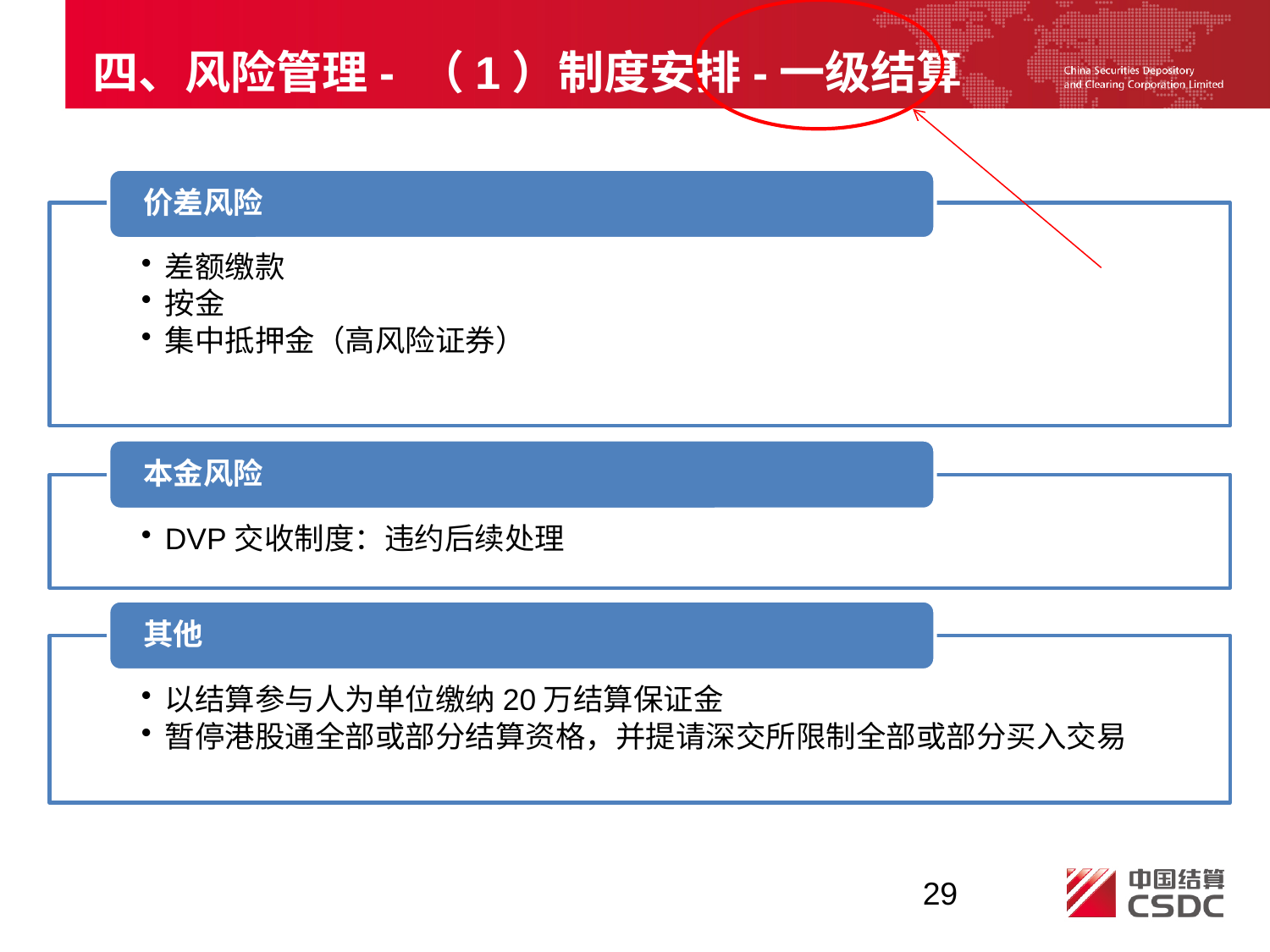

四、风险管理- （1）制度安排-一级结算

差额缴款
按金
集中抵押金（高风险证券）
价差风险
DVP交收制度：违约后续处理
本金风险
以结算参与人为单位缴纳20万结算保证金
暂停港股通全部或部分结算资格，并提请深交所限制全部或部分买入交易
其他
29